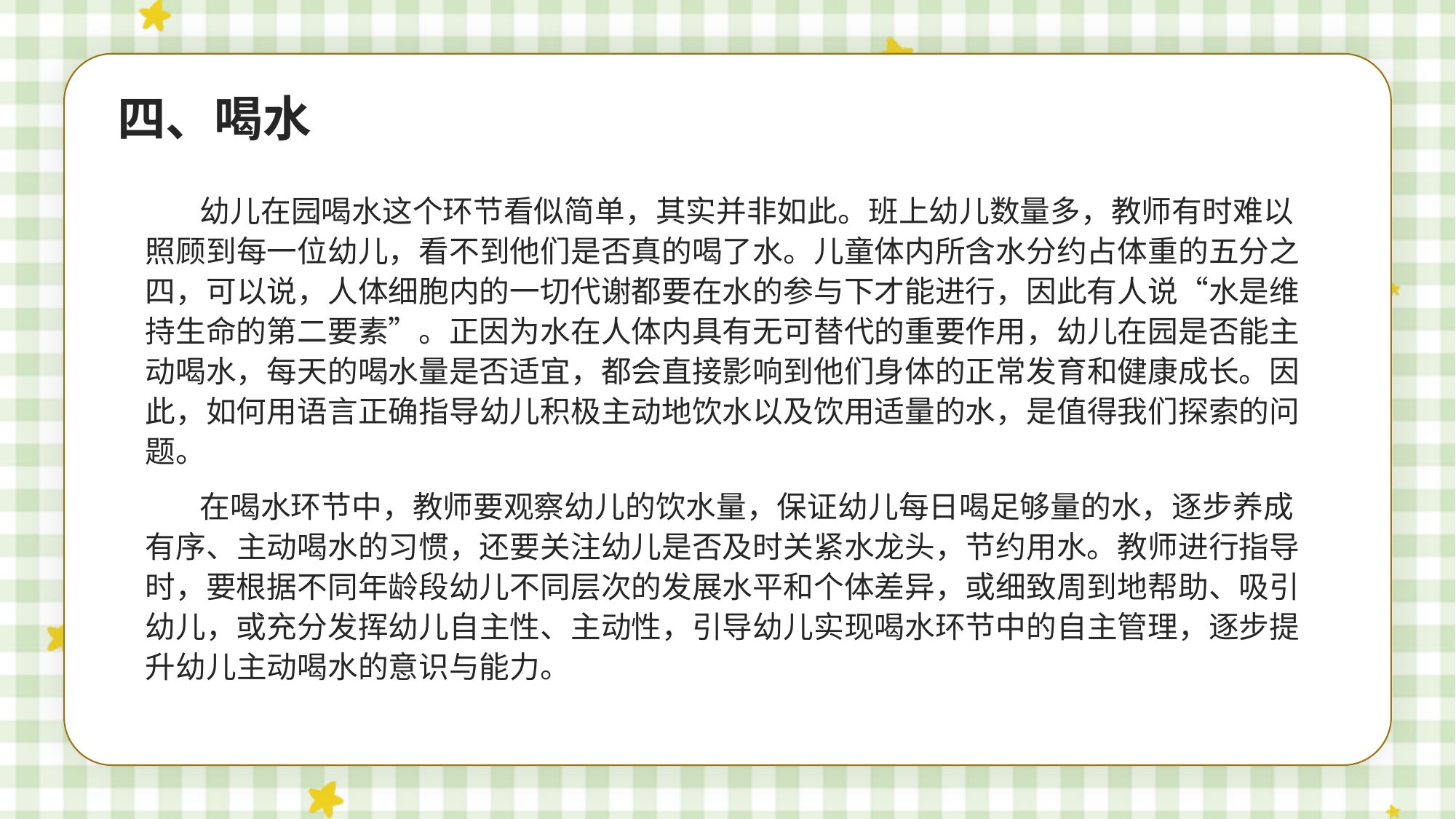

四、喝水
幼儿在园喝水这个环节看似简单，其实并非如此。班上幼儿数量多，教师有时难以照顾到每一位幼儿，看不到他们是否真的喝了水。儿童体内所含水分约占体重的五分之四，可以说，人体细胞内的一切代谢都要在水的参与下才能进行，因此有人说“水是维持生命的第二要素”。正因为水在人体内具有无可替代的重要作用，幼儿在园是否能主动喝水，每天的喝水量是否适宜，都会直接影响到他们身体的正常发育和健康成长。因此，如何用语言正确指导幼儿积极主动地饮水以及饮用适量的水，是值得我们探索的问题。
在喝水环节中，教师要观察幼儿的饮水量，保证幼儿每日喝足够量的水，逐步养成有序、主动喝水的习惯，还要关注幼儿是否及时关紧水龙头，节约用水。教师进行指导时，要根据不同年龄段幼儿不同层次的发展水平和个体差异，或细致周到地帮助、吸引幼儿，或充分发挥幼儿自主性、主动性，引导幼儿实现喝水环节中的自主管理，逐步提升幼儿主动喝水的意识与能力。